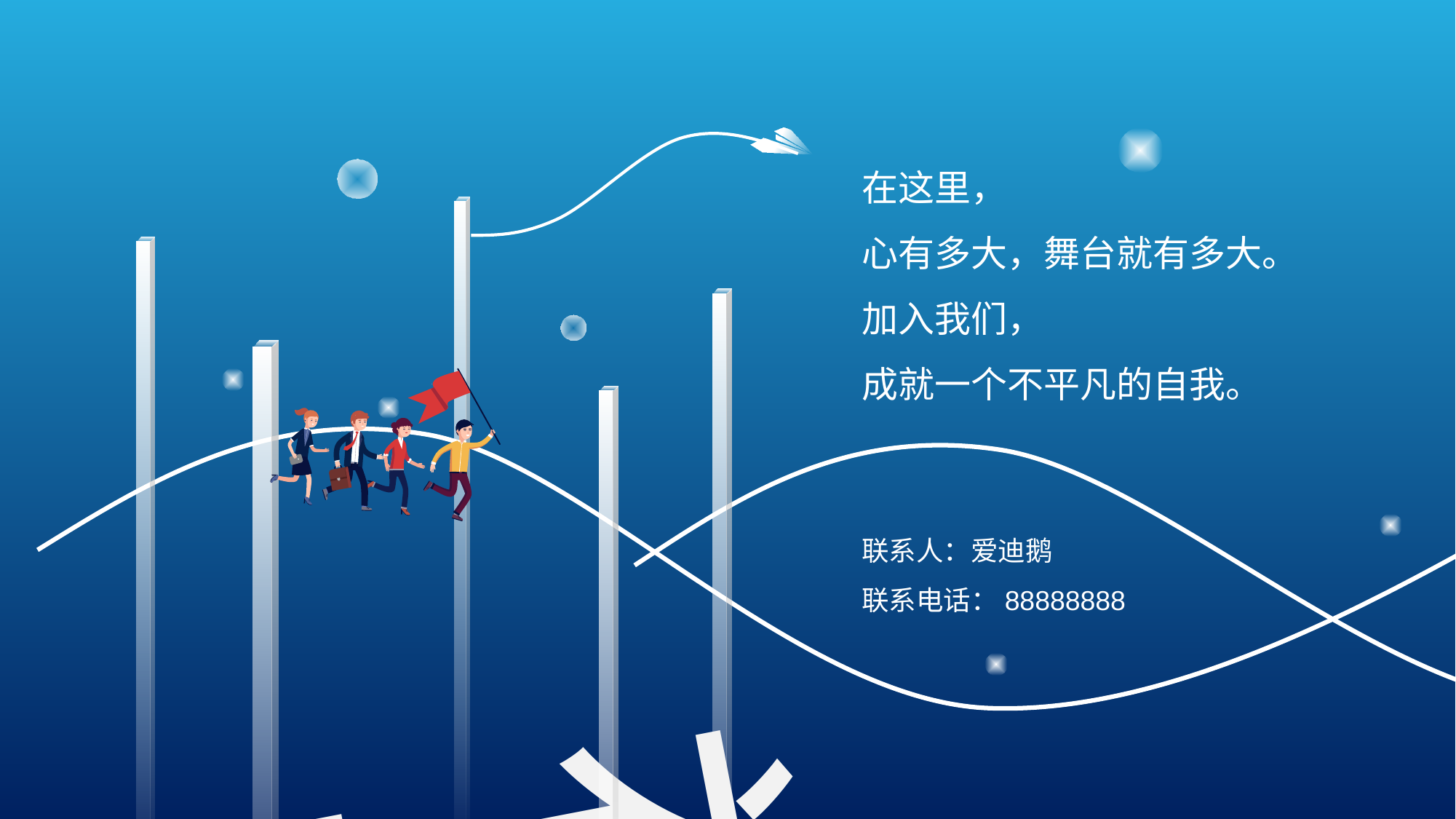

在这里，
心有多大，舞台就有多大。
加入我们，
成就一个不平凡的自我。

社 团
联系人：爱迪鹅
联系电话：88888888